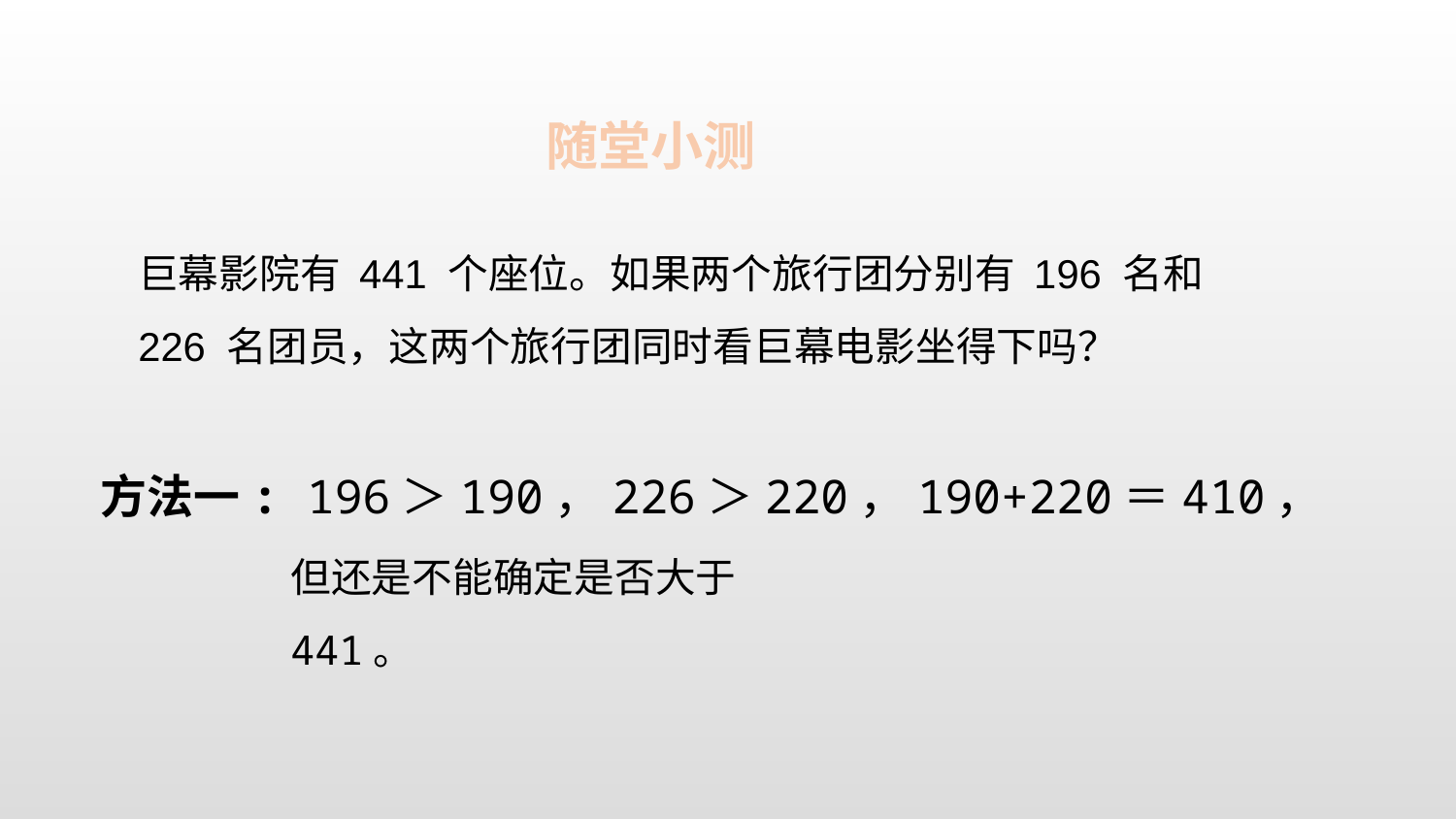

随堂小测
巨幕影院有 441 个座位。如果两个旅行团分别有 196 名和 226 名团员，这两个旅行团同时看巨幕电影坐得下吗？
方法一: 196＞190，226＞220，190+220＝410，
但还是不能确定是否大于441。